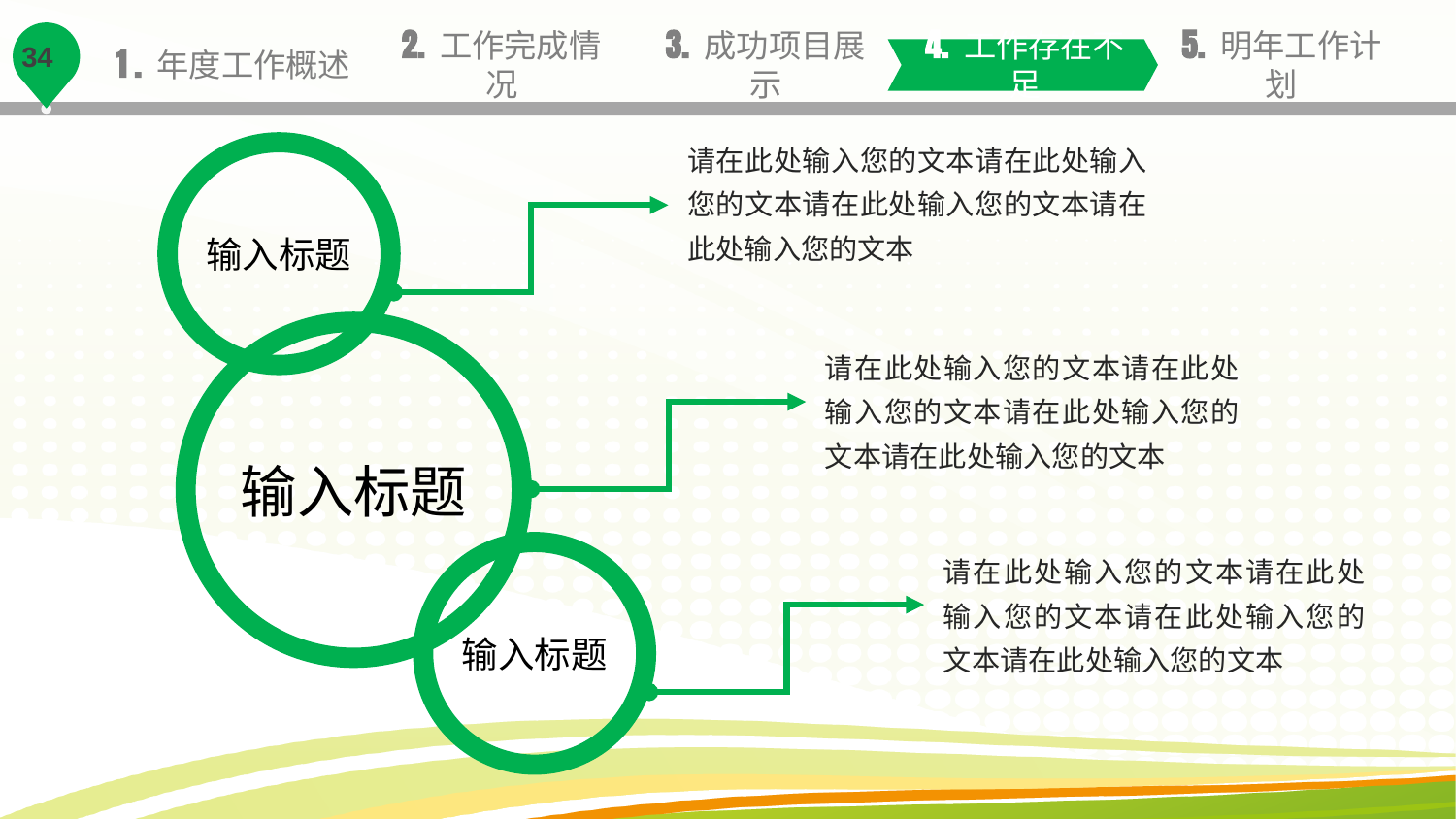

1 . 年度工作概述
2. 工作完成情况
3. 成功项目展示
4. 工作存在不足
5. 明年工作计划
请在此处输入您的文本请在此处输入您的文本请在此处输入您的文本请在此处输入您的文本
输入标题
请在此处输入您的文本请在此处输入您的文本请在此处输入您的文本请在此处输入您的文本
输入标题
请在此处输入您的文本请在此处输入您的文本请在此处输入您的文本请在此处输入您的文本
输入标题